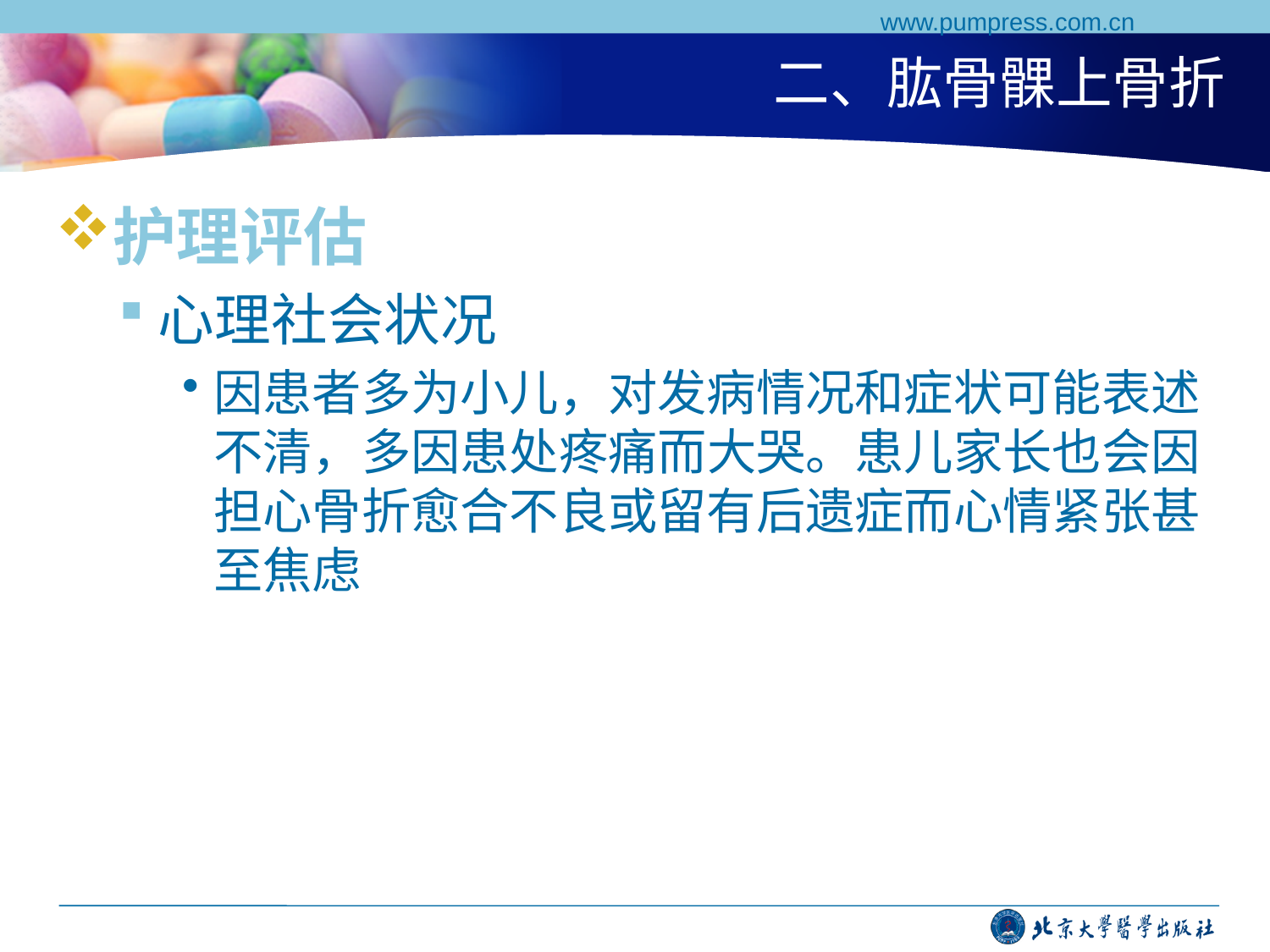

www.pumpress.com.cn
# 二、肱骨髁上骨折
护理评估
心理社会状况
因患者多为小儿，对发病情况和症状可能表述不清，多因患处疼痛而大哭。患儿家长也会因担心骨折愈合不良或留有后遗症而心情紧张甚至焦虑